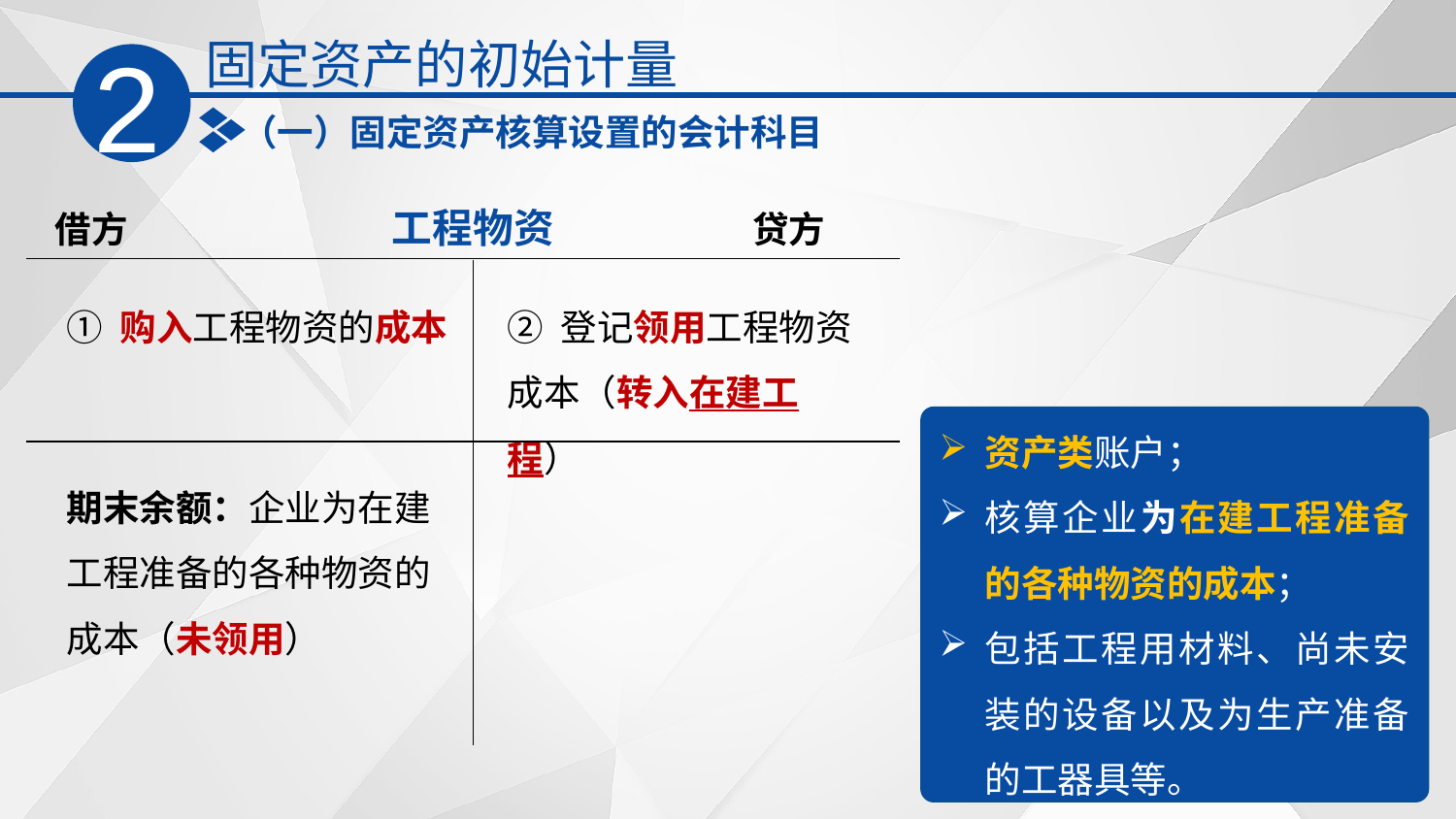

固定资产的初始计量
2

（一）固定资产核算设置的会计科目

工程物资
贷方
借方
① 购入工程物资的成本
② 登记领用工程物资成本（转入在建工程）
资产类账户；
核算企业为在建工程准备的各种物资的成本；
包括工程用材料、尚未安装的设备以及为生产准备的工器具等。
期末余额：企业为在建工程准备的各种物资的成本（未领用）